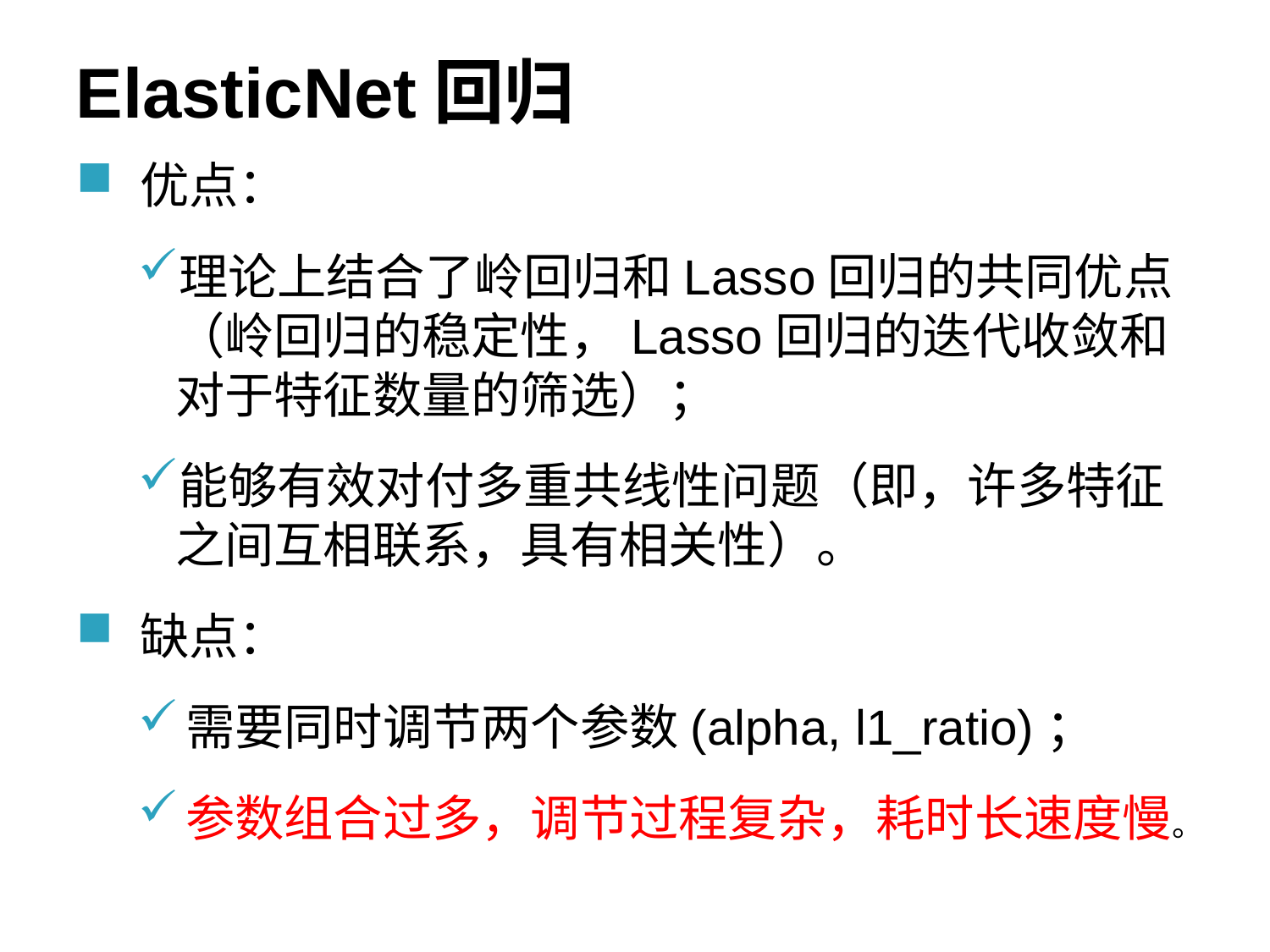

# ElasticNet回归
优点：
理论上结合了岭回归和Lasso回归的共同优点（岭回归的稳定性，Lasso回归的迭代收敛和对于特征数量的筛选）；
能够有效对付多重共线性问题（即，许多特征之间互相联系，具有相关性）。
缺点：
需要同时调节两个参数(alpha, l1_ratio)；
参数组合过多，调节过程复杂，耗时长速度慢。